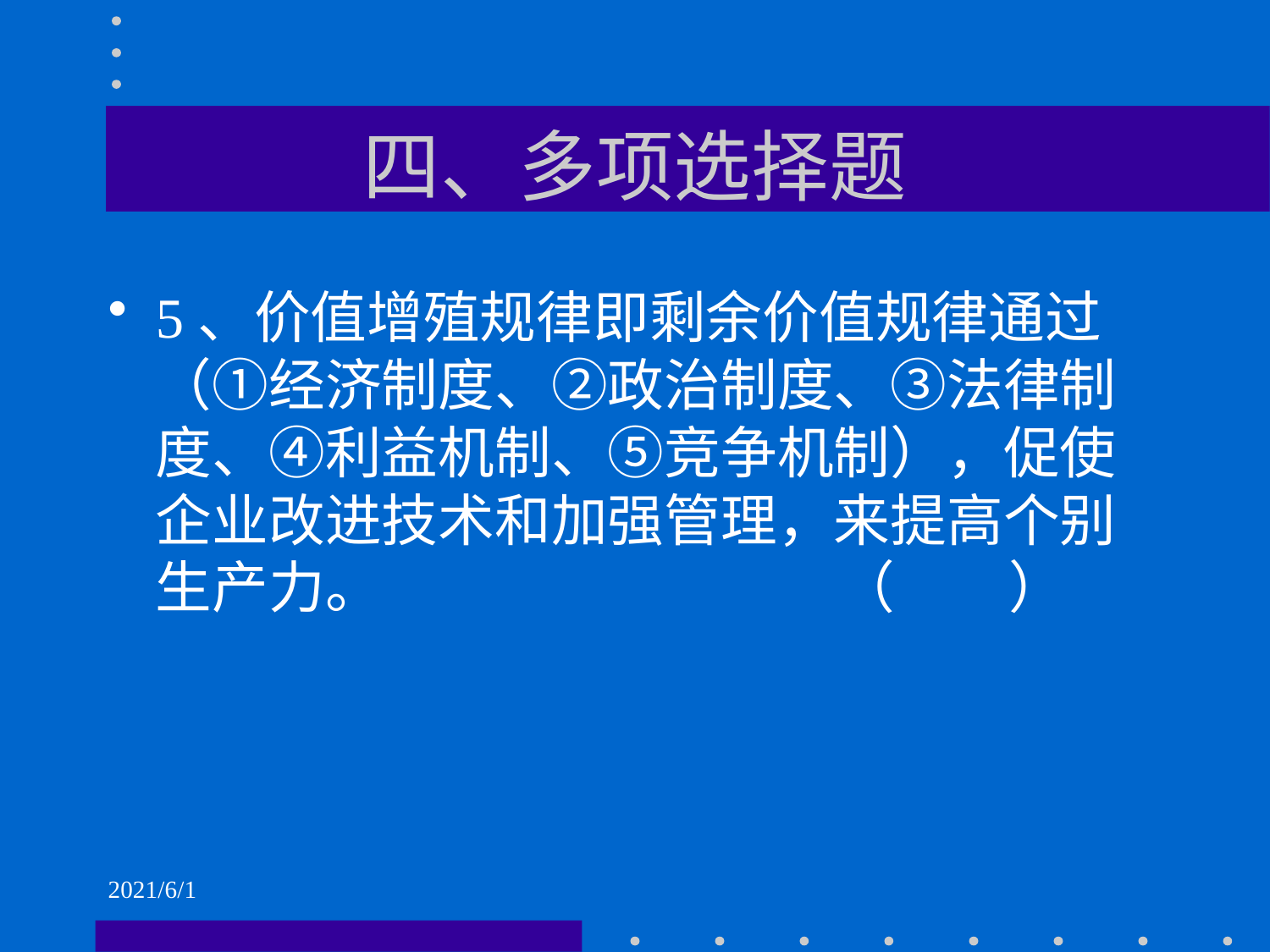

# 四、多项选择题
5、价值增殖规律即剩余价值规律通过（①经济制度、②政治制度、③法律制度、④利益机制、⑤竞争机制），促使企业改进技术和加强管理，来提高个别生产力。                                    （         ）
2021/6/1